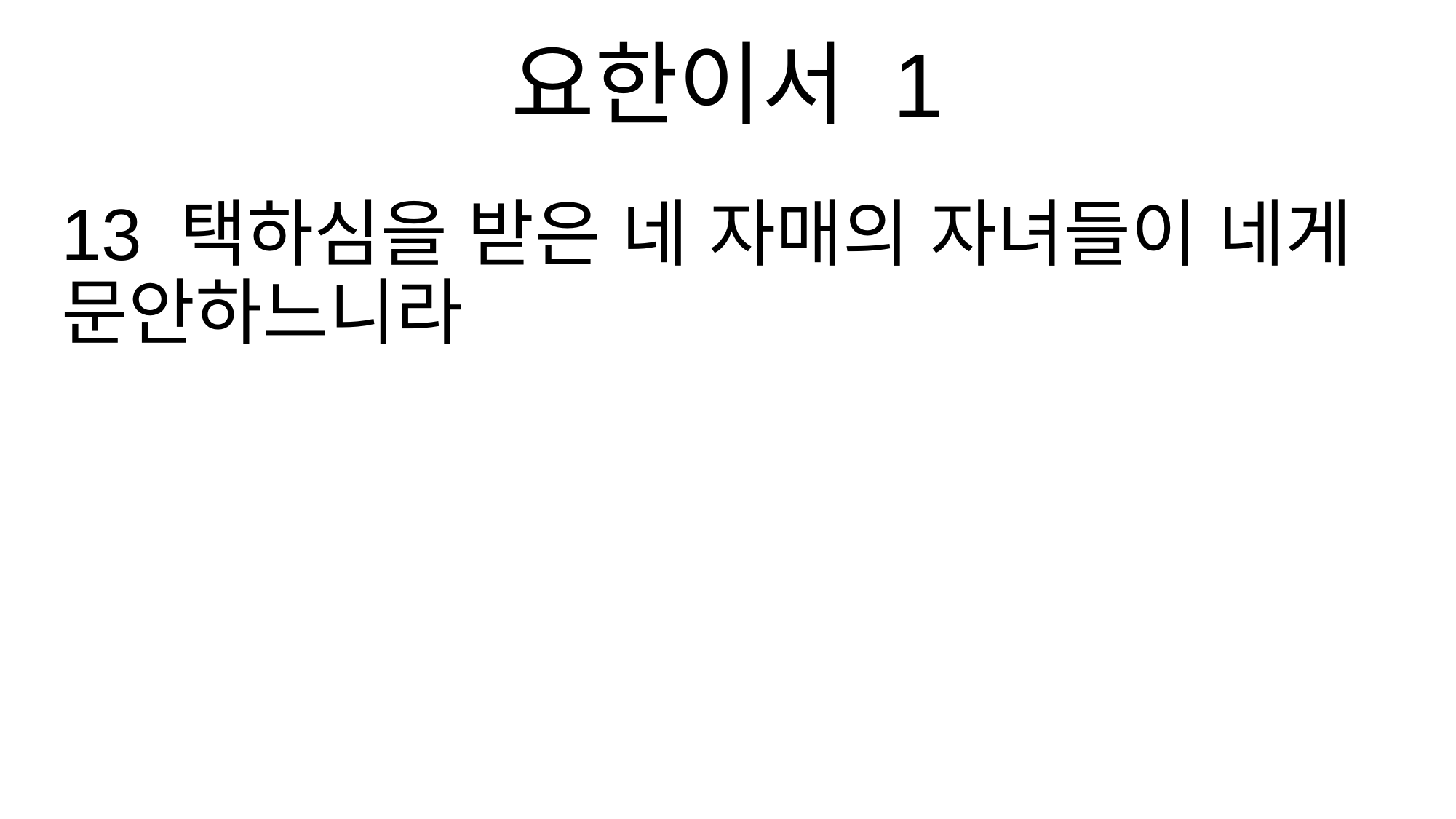

요한이서 1
13 택하심을 받은 네 자매의 자녀들이 네게 문안하느니라